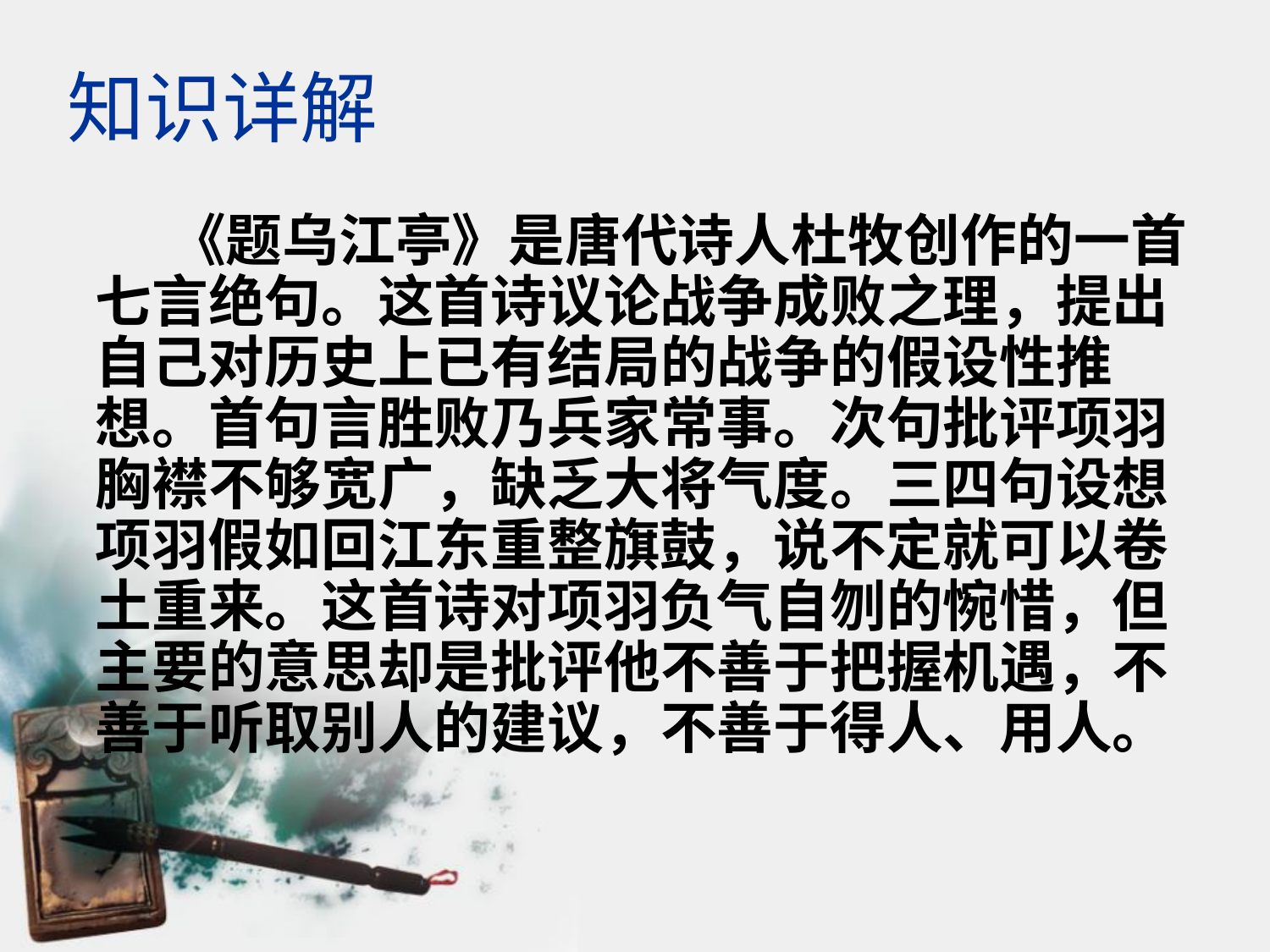

# 知识详解
          《题乌江亭》是唐代诗人杜牧创作的一首七言绝句。这首诗议论战争成败之理，提出自己对历史上已有结局的战争的假设性推想。首句言胜败乃兵家常事。次句批评项羽胸襟不够宽广，缺乏大将气度。三四句设想项羽假如回江东重整旗鼓，说不定就可以卷土重来。这首诗对项羽负气自刎的惋惜，但主要的意思却是批评他不善于把握机遇，不善于听取别人的建议，不善于得人、用人。